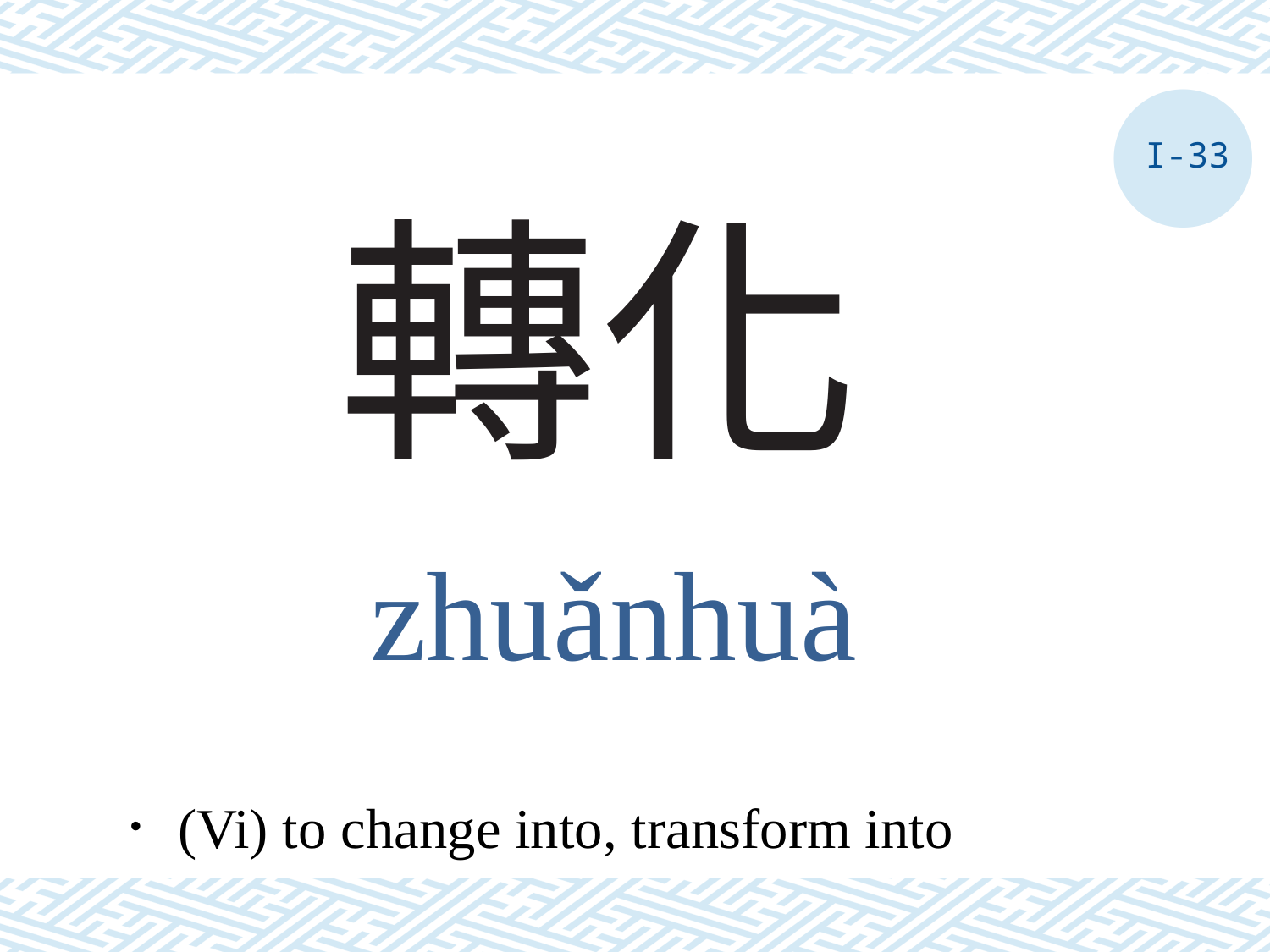

I-33

# 轉化
zhuǎnhuà
．(Vi) to change into, transform into